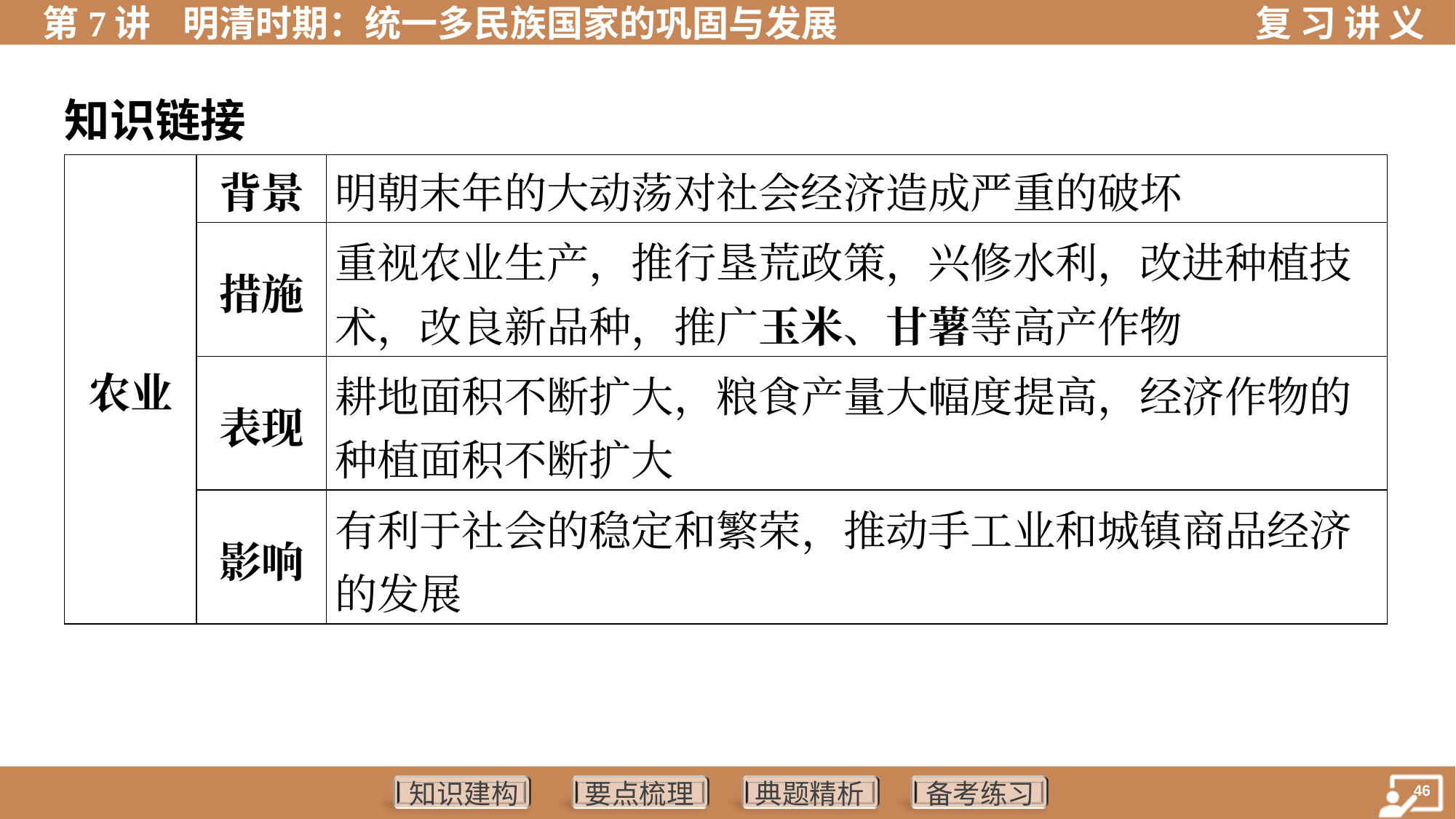

知识链接
| 农业 | 背景 | 明朝末年的大动荡对社会经济造成严重的破坏 |
| --- | --- | --- |
|  | 措施 | 重视农业生产，推行垦荒政策，兴修水利，改进种植技 术，改良新品种，推广玉米、甘薯等高产作物 |
|  | 表现 | 耕地面积不断扩大，粮食产量大幅度提高，经济作物的 种植面积不断扩大 |
|  | 影响 | 有利于社会的稳定和繁荣，推动手工业和城镇商品经济 的发展 |